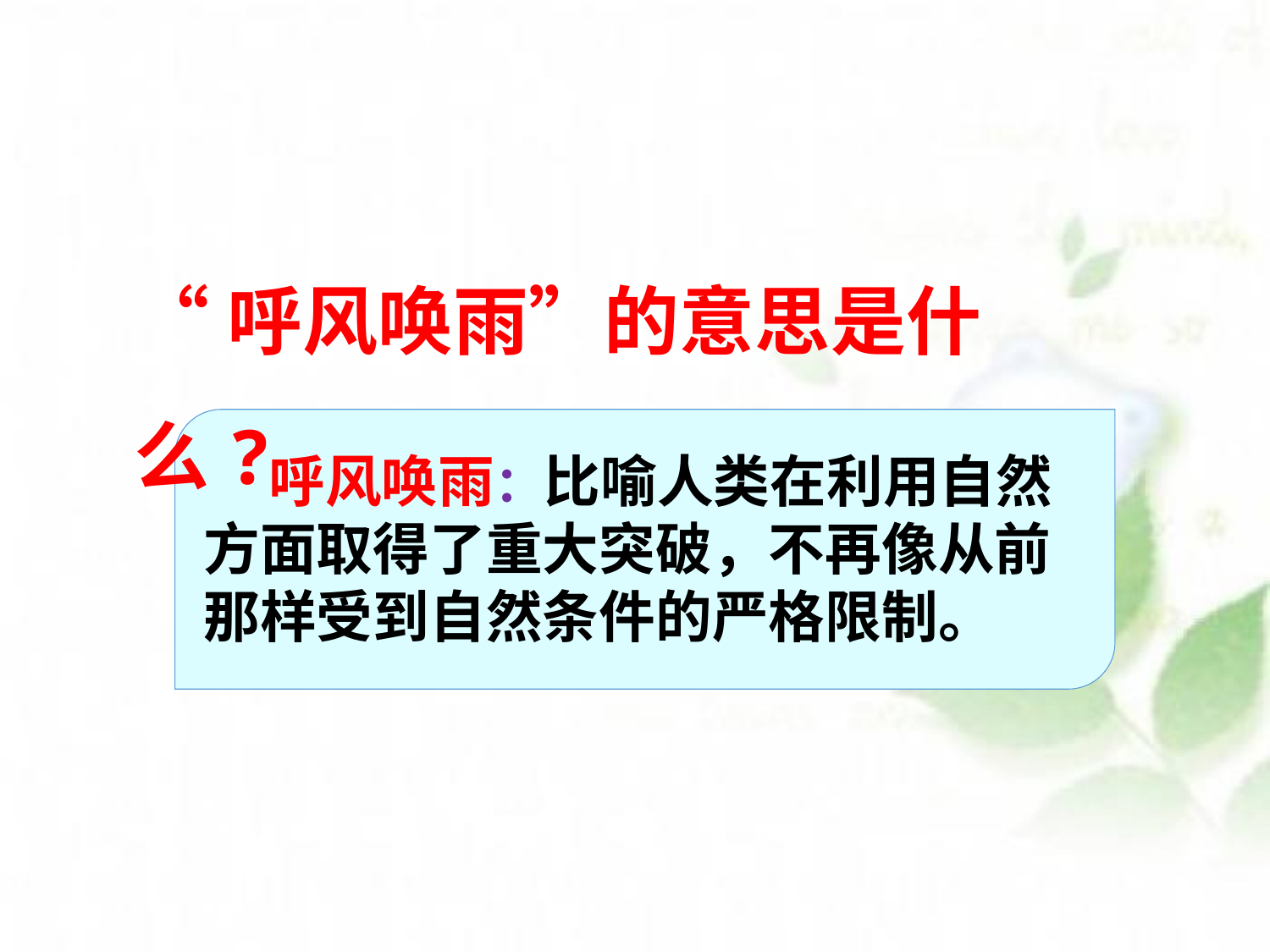

“呼风唤雨”的意思是什么?

    呼风唤雨：比喻人类在利用自然方面取得了重大突破，不再像从前那样受到自然条件的严格限制。